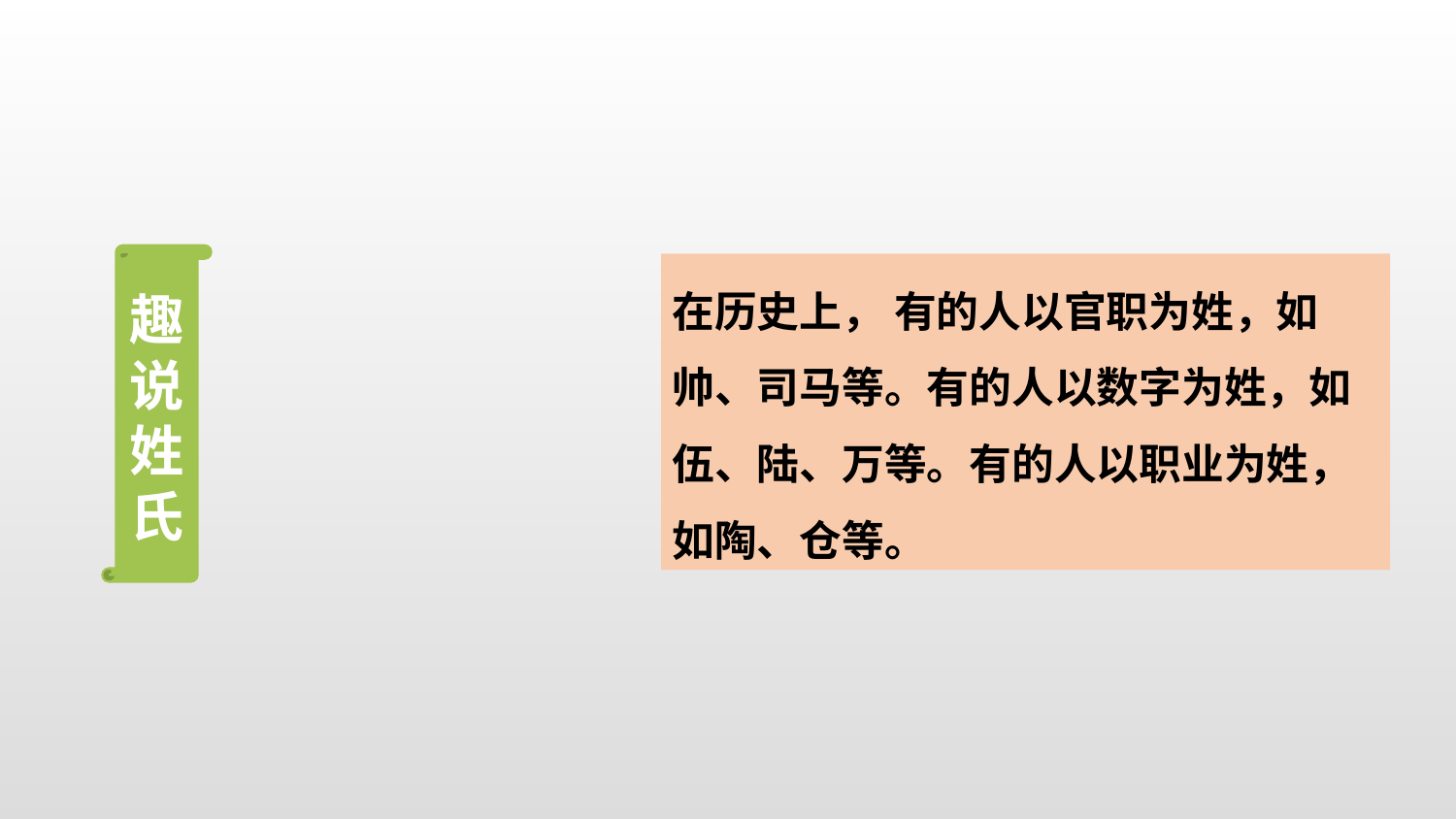

趣说姓氏
在历史上， 有的人以官职为姓，如帅、司马等。有的人以数字为姓，如伍、陆、万等。有的人以职业为姓，如陶、仓等。